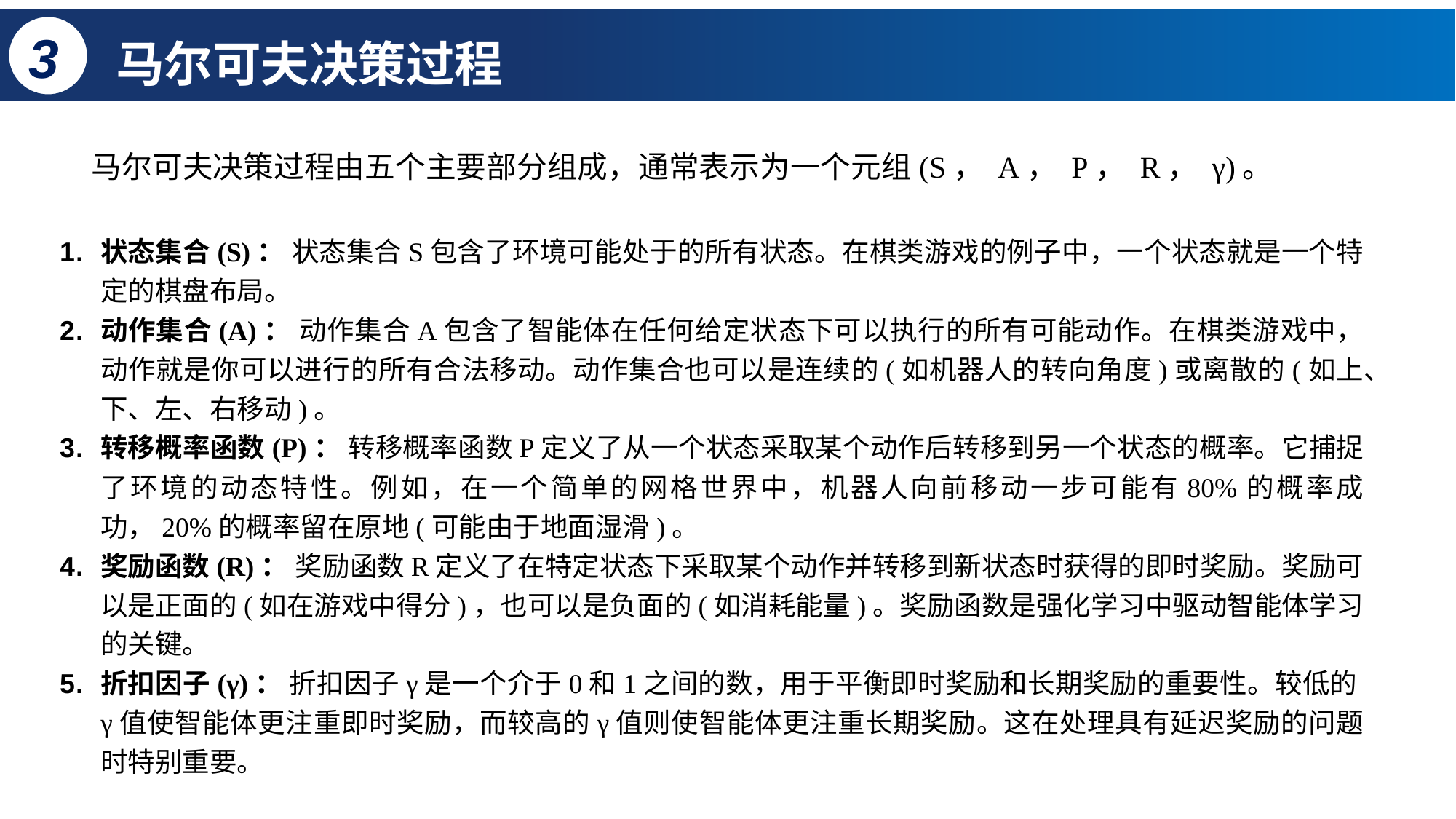

3
# 马尔可夫决策过程
马尔可夫决策过程由五个主要部分组成，通常表示为一个元组(S， A， P， R， γ)。

状态集合(S)： 状态集合S包含了环境可能处于的所有状态。在棋类游戏的例子中，一个状态就是一个特定的棋盘布局。
动作集合(A)： 动作集合A包含了智能体在任何给定状态下可以执行的所有可能动作。在棋类游戏中，动作就是你可以进行的所有合法移动。动作集合也可以是连续的(如机器人的转向角度)或离散的(如上、下、左、右移动)。
转移概率函数(P)： 转移概率函数P定义了从一个状态采取某个动作后转移到另一个状态的概率。它捕捉了环境的动态特性。例如，在一个简单的网格世界中，机器人向前移动一步可能有80%的概率成功，20%的概率留在原地(可能由于地面湿滑)。
奖励函数(R)： 奖励函数R定义了在特定状态下采取某个动作并转移到新状态时获得的即时奖励。奖励可以是正面的(如在游戏中得分)，也可以是负面的(如消耗能量)。奖励函数是强化学习中驱动智能体学习的关键。
折扣因子(γ)： 折扣因子γ是一个介于0和1之间的数，用于平衡即时奖励和长期奖励的重要性。较低的γ值使智能体更注重即时奖励，而较高的γ值则使智能体更注重长期奖励。这在处理具有延迟奖励的问题时特别重要。